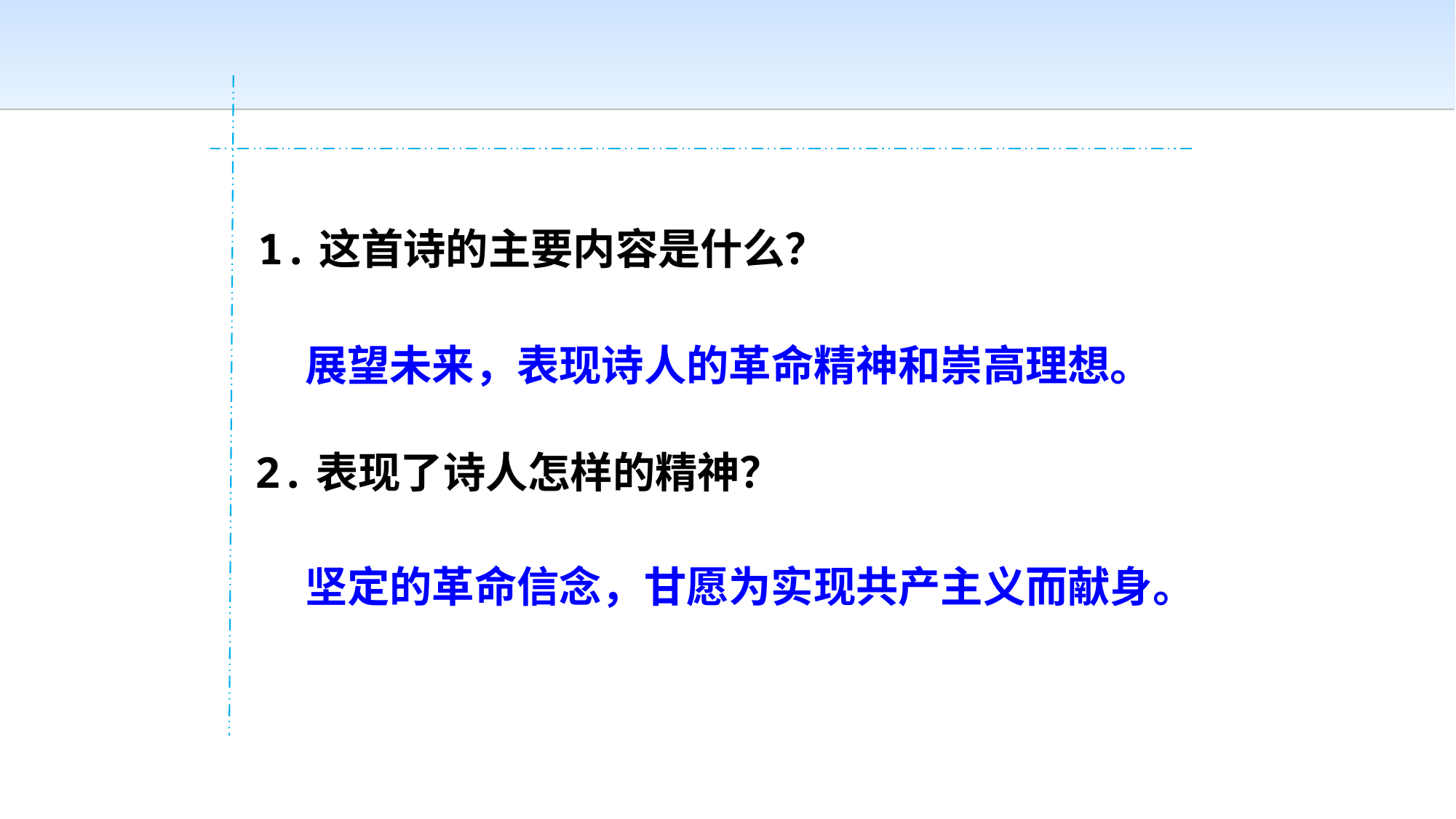

1.这首诗的主要内容是什么？
展望未来，表现诗人的革命精神和崇高理想。
2.表现了诗人怎样的精神？
坚定的革命信念，甘愿为实现共产主义而献身。